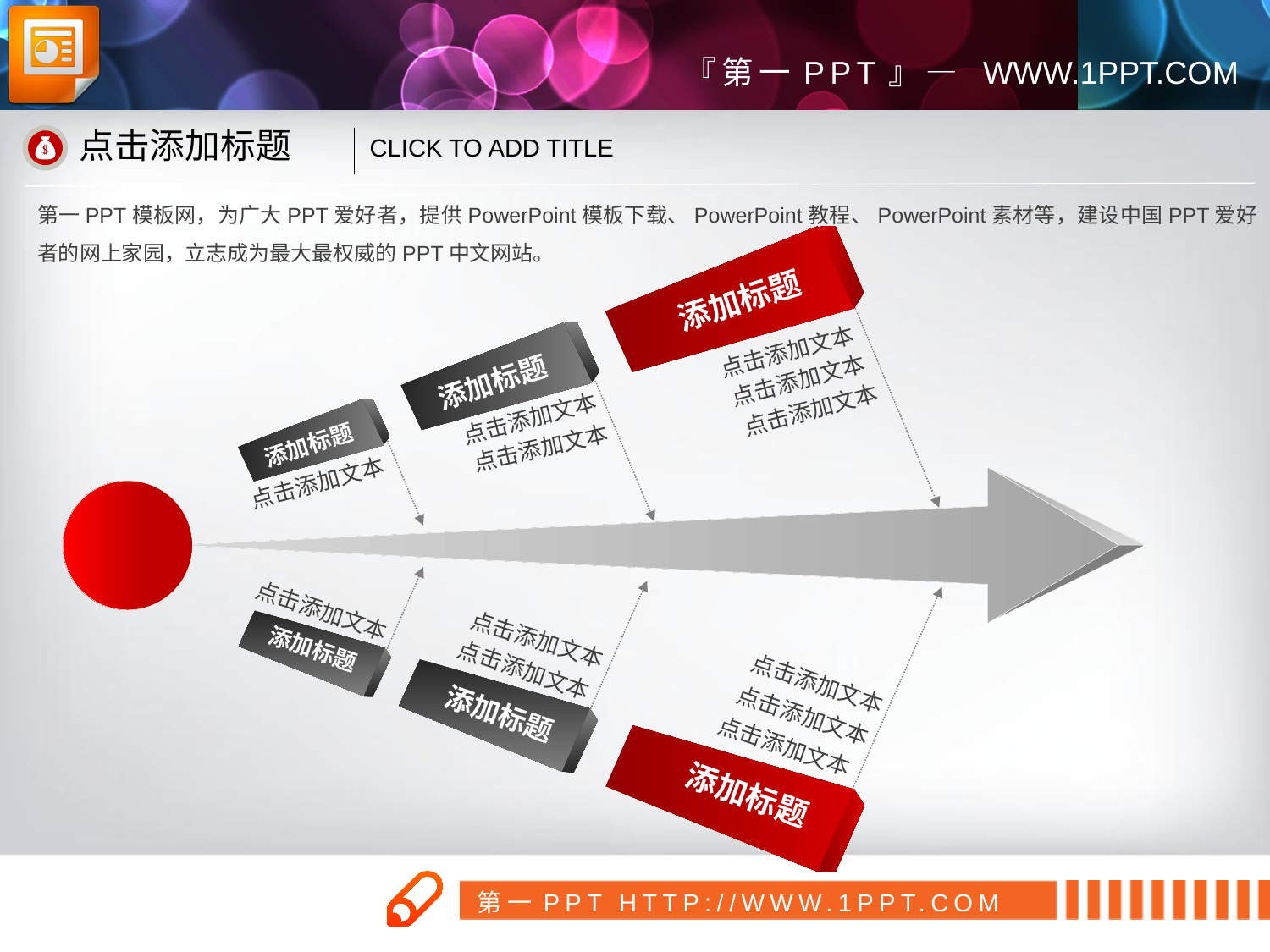

点击添加标题
CLICK TO ADD TITLE

第一PPT模板网，为广大PPT爱好者，提供PowerPoint模板下载、PowerPoint教程、PowerPoint素材等，建设中国PPT爱好者的网上家园，立志成为最大最权威的PPT中文网站。

添加标题

点击添加文本
添加标题
点击添加文本
点击添加文本

点击添加文本
添加标题
点击添加文本
点击添加文本

点击添加文本

点击添加文本
添加标题
点击添加文本

点击添加文本
点击添加文本
添加标题
点击添加文本

添加标题